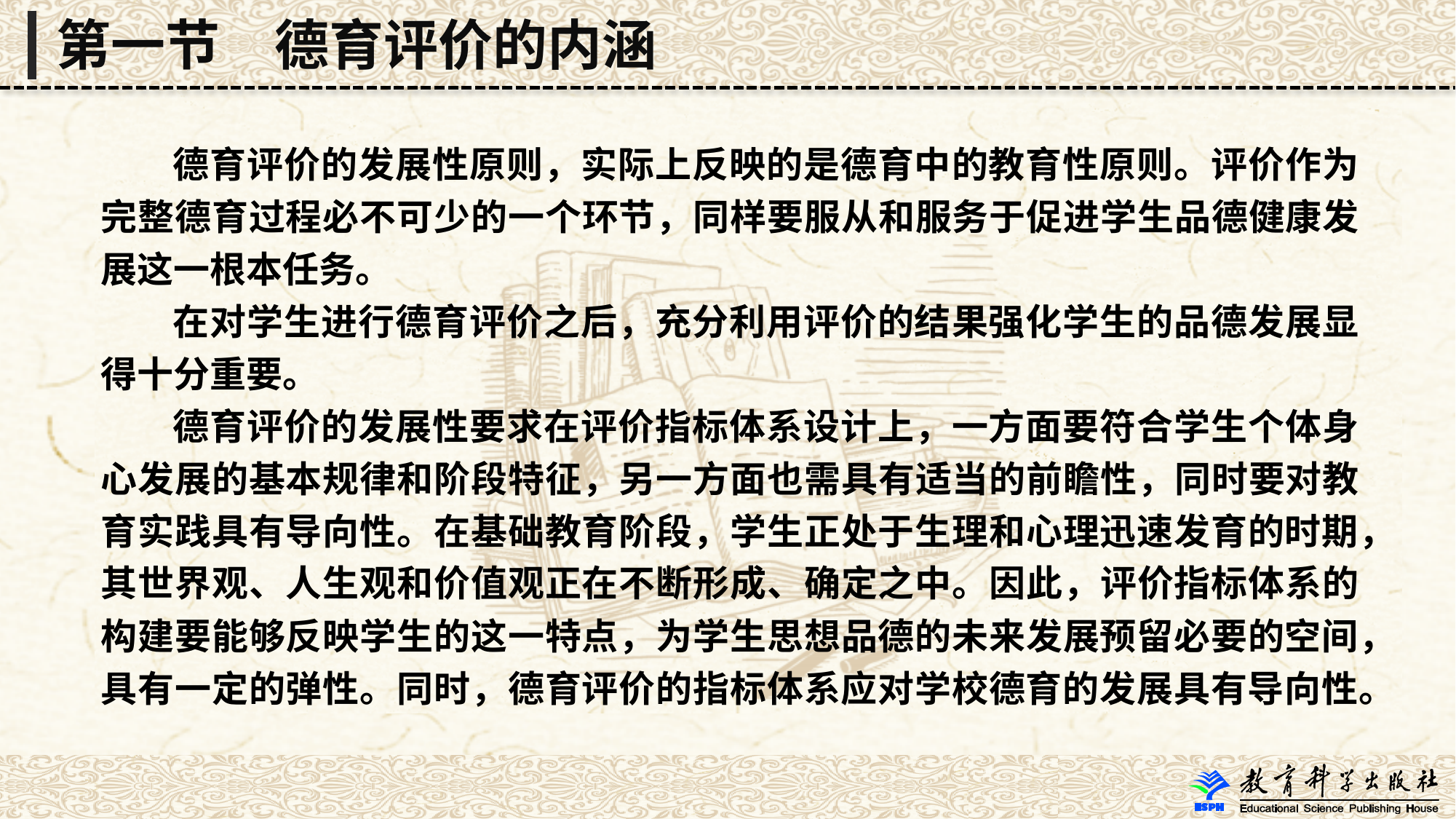

第一节　德育评价的内涵
       德育评价的发展性原则，实际上反映的是德育中的教育性原则。评价作为完整德育过程必不可少的一个环节，同样要服从和服务于促进学生品德健康发展这一根本任务。
       在对学生进行德育评价之后，充分利用评价的结果强化学生的品德发展显得十分重要。
       德育评价的发展性要求在评价指标体系设计上，一方面要符合学生个体身心发展的基本规律和阶段特征，另一方面也需具有适当的前瞻性，同时要对教育实践具有导向性。在基础教育阶段，学生正处于生理和心理迅速发育的时期，其世界观、人生观和价值观正在不断形成、确定之中。因此，评价指标体系的构建要能够反映学生的这一特点，为学生思想品德的未来发展预留必要的空间，具有一定的弹性。同时，德育评价的指标体系应对学校德育的发展具有导向性。